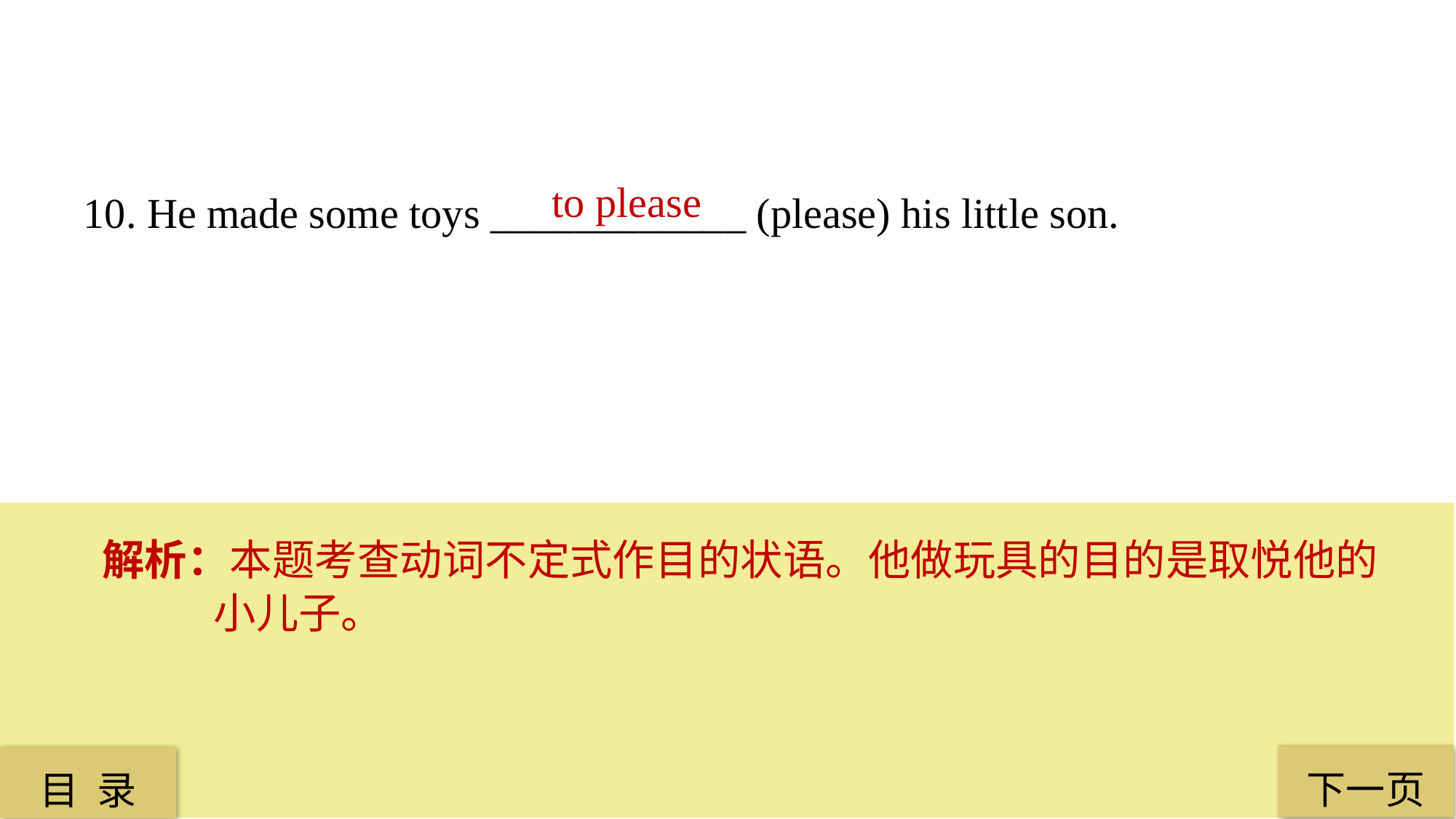

to please
10. He made some toys ____________ (please) his little son.
解析：本题考查动词不定式作目的状语。他做玩具的目的是取悦他的小儿子。